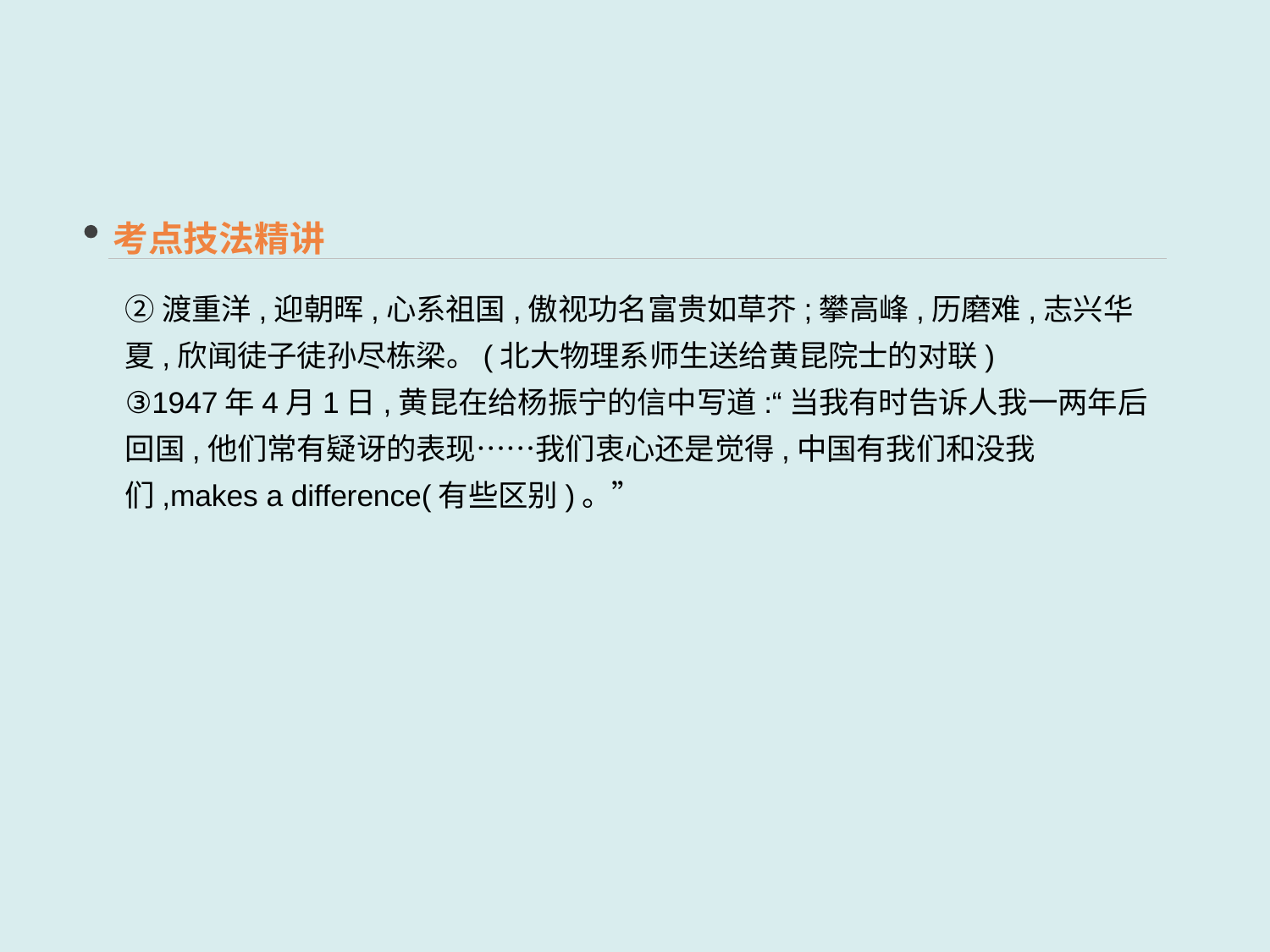

考点技法精讲

②渡重洋,迎朝晖,心系祖国,傲视功名富贵如草芥;攀高峰,历磨难,志兴华夏,欣闻徒子徒孙尽栋梁。(北大物理系师生送给黄昆院士的对联)
③1947年4月1日,黄昆在给杨振宁的信中写道:“当我有时告诉人我一两年后回国,他们常有疑讶的表现……我们衷心还是觉得,中国有我们和没我们,makes a difference(有些区别)。”